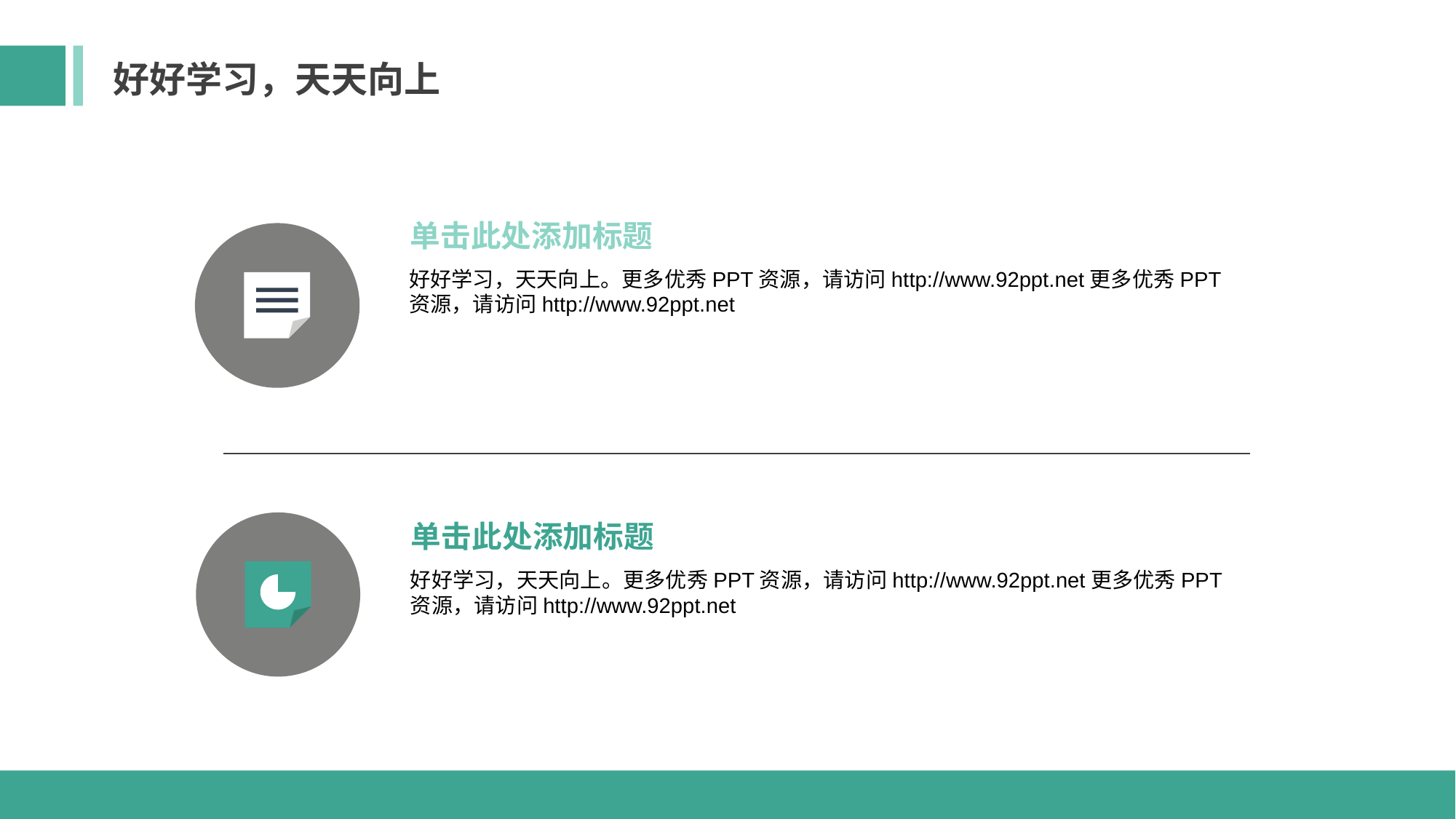

好好学习，天天向上
单击此处添加标题
好好学习，天天向上。更多优秀PPT资源，请访问http://www.92ppt.net更多优秀PPT资源，请访问http://www.92ppt.net

单击此处添加标题
好好学习，天天向上。更多优秀PPT资源，请访问http://www.92ppt.net更多优秀PPT资源，请访问http://www.92ppt.net